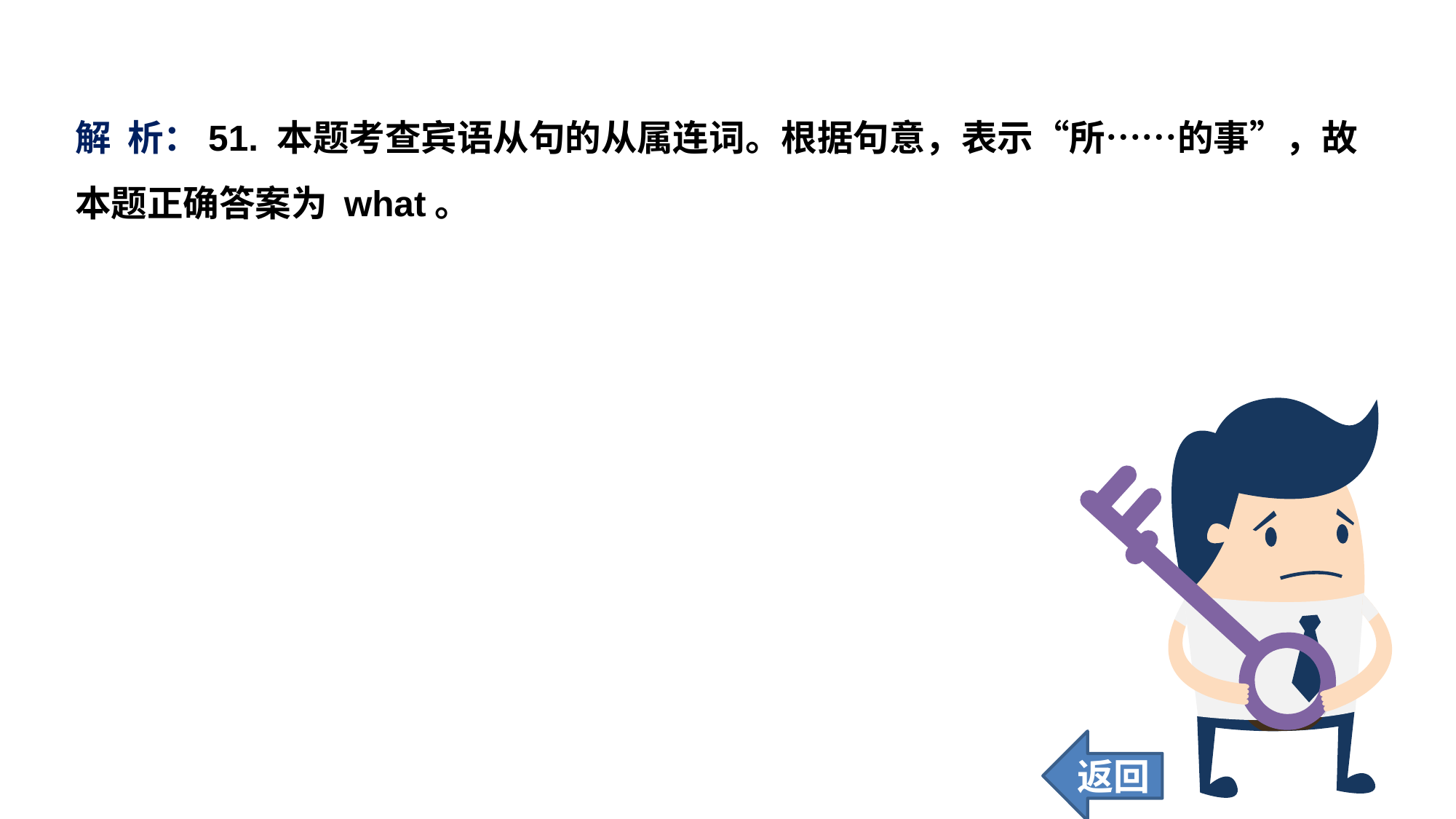

解  析：51. 本题考查宾语从句的从属连词。根据句意，表示“所……的事”，故本题正确答案为 what。

返回
226